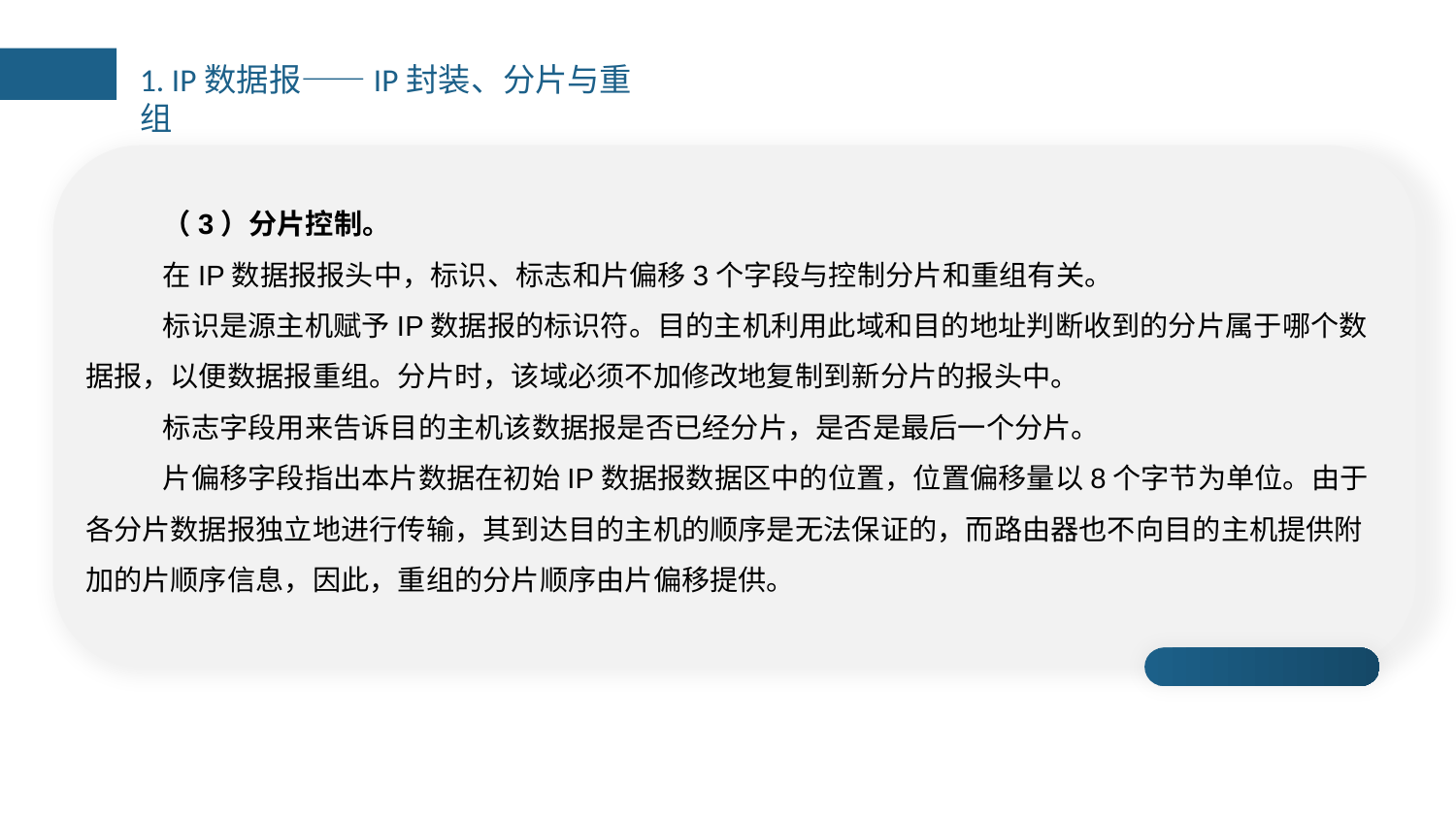

1. IP数据报——IP封装、分片与重组

（3）分片控制。
在IP数据报报头中，标识、标志和片偏移3个字段与控制分片和重组有关。
标识是源主机赋予IP数据报的标识符。目的主机利用此域和目的地址判断收到的分片属于哪个数据报，以便数据报重组。分片时，该域必须不加修改地复制到新分片的报头中。
标志字段用来告诉目的主机该数据报是否已经分片，是否是最后一个分片。
片偏移字段指出本片数据在初始IP数据报数据区中的位置，位置偏移量以8个字节为单位。由于各分片数据报独立地进行传输，其到达目的主机的顺序是无法保证的，而路由器也不向目的主机提供附加的片顺序信息，因此，重组的分片顺序由片偏移提供。